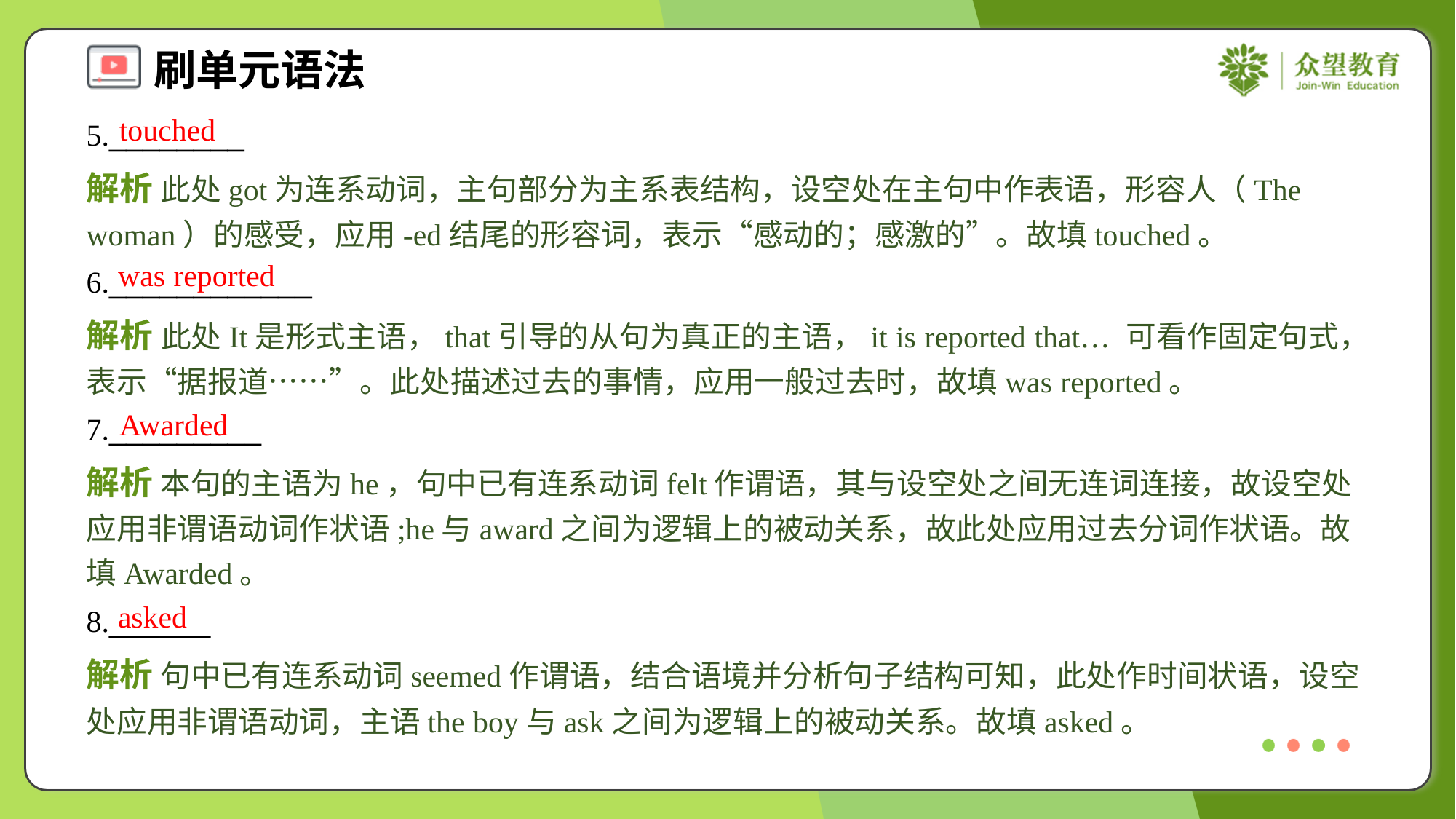

touched
5.________
解析 此处got为连系动词，主句部分为主系表结构，设空处在主句中作表语，形容人（The woman）的感受，应用-ed结尾的形容词，表示“感动的；感激的”。故填touched。
was reported
6.____________
解析 此处It是形式主语，that引导的从句为真正的主语，it is reported that… 可看作固定句式，表示“据报道……”。此处描述过去的事情，应用一般过去时，故填was reported。
Awarded
7._________
解析 本句的主语为he，句中已有连系动词felt作谓语，其与设空处之间无连词连接，故设空处应用非谓语动词作状语;he与award之间为逻辑上的被动关系，故此处应用过去分词作状语。故填Awarded。
asked
8.______
解析 句中已有连系动词seemed作谓语，结合语境并分析句子结构可知，此处作时间状语，设空处应用非谓语动词，主语the boy与ask之间为逻辑上的被动关系。故填asked。